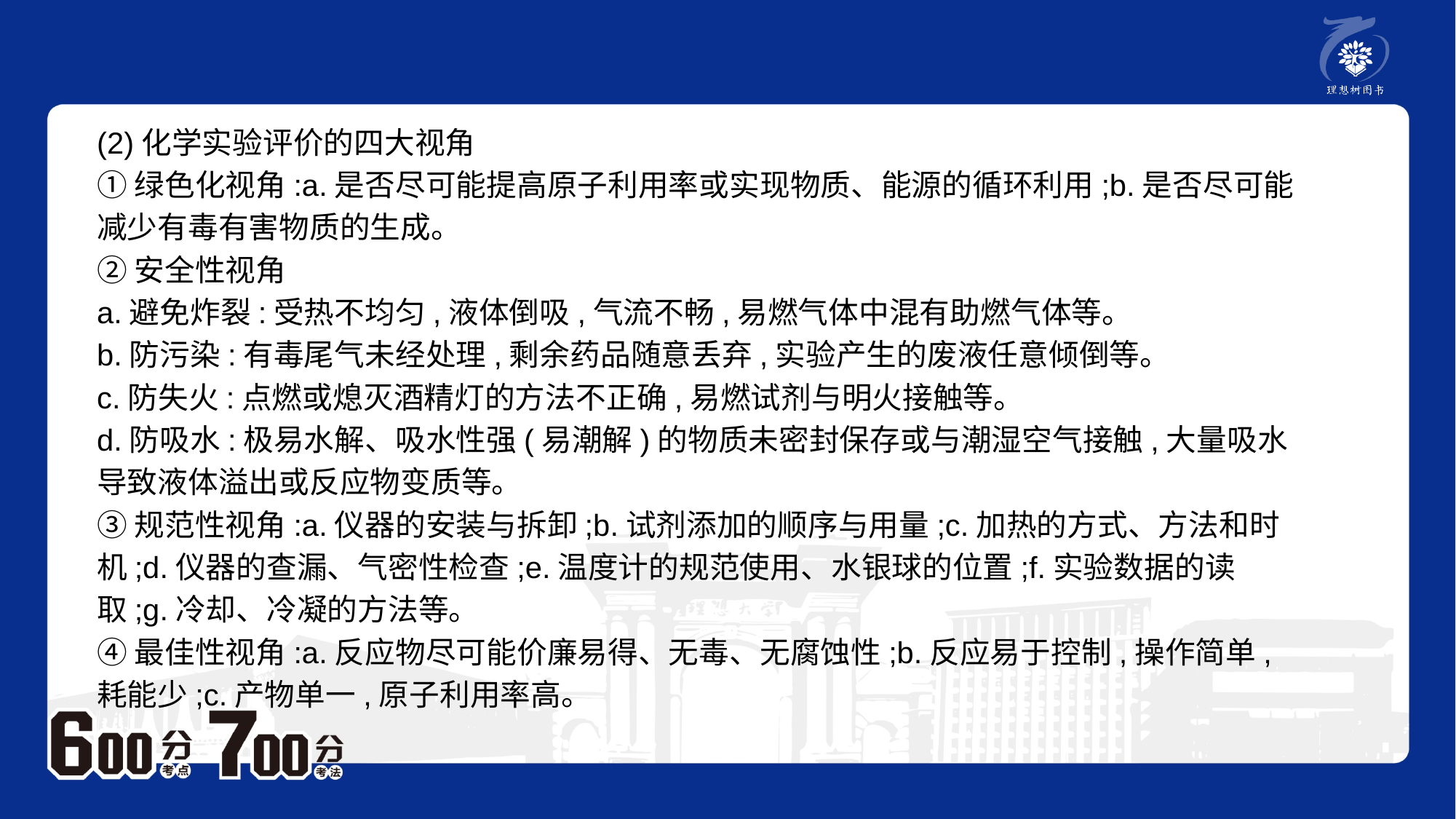

(2)化学实验评价的四大视角
①绿色化视角:a.是否尽可能提高原子利用率或实现物质、能源的循环利用;b.是否尽可能减少有毒有害物质的生成。
②安全性视角
a.避免炸裂:受热不均匀,液体倒吸,气流不畅,易燃气体中混有助燃气体等。
b.防污染:有毒尾气未经处理,剩余药品随意丢弃,实验产生的废液任意倾倒等。
c.防失火:点燃或熄灭酒精灯的方法不正确,易燃试剂与明火接触等。
d.防吸水:极易水解、吸水性强(易潮解)的物质未密封保存或与潮湿空气接触,大量吸水导致液体溢出或反应物变质等。
③规范性视角:a.仪器的安装与拆卸;b.试剂添加的顺序与用量;c.加热的方式、方法和时机;d.仪器的查漏、气密性检查;e.温度计的规范使用、水银球的位置;f.实验数据的读取;g.冷却、冷凝的方法等。
④最佳性视角:a.反应物尽可能价廉易得、无毒、无腐蚀性;b.反应易于控制,操作简单,耗能少;c.产物单一,原子利用率高。